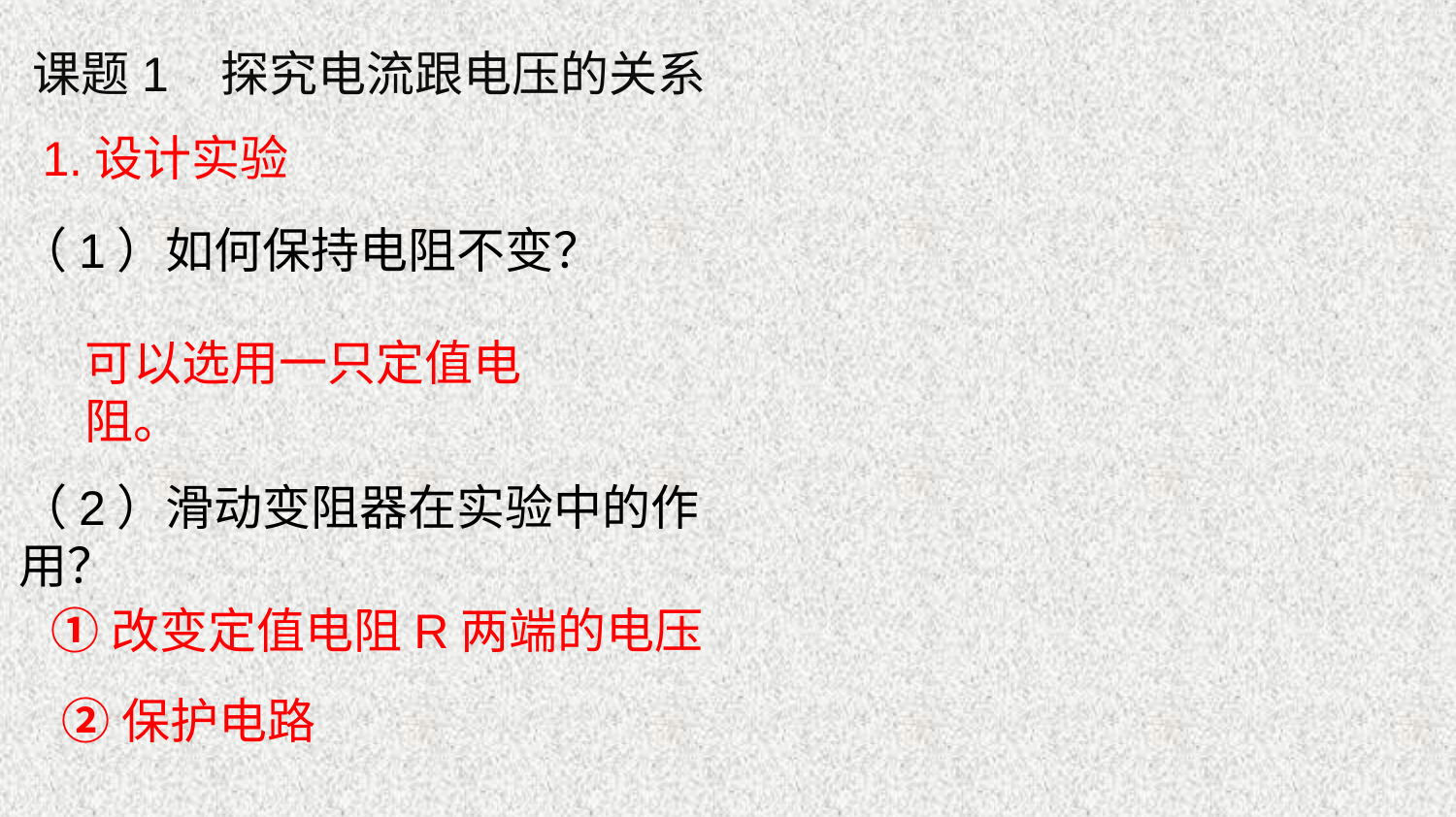

课题1   探究电流跟电压的关系
1.设计实验
（1）如何保持电阻不变？
可以选用一只定值电阻。
（2）滑动变阻器在实验中的作用？
①改变定值电阻R两端的电压
 ②保护电路